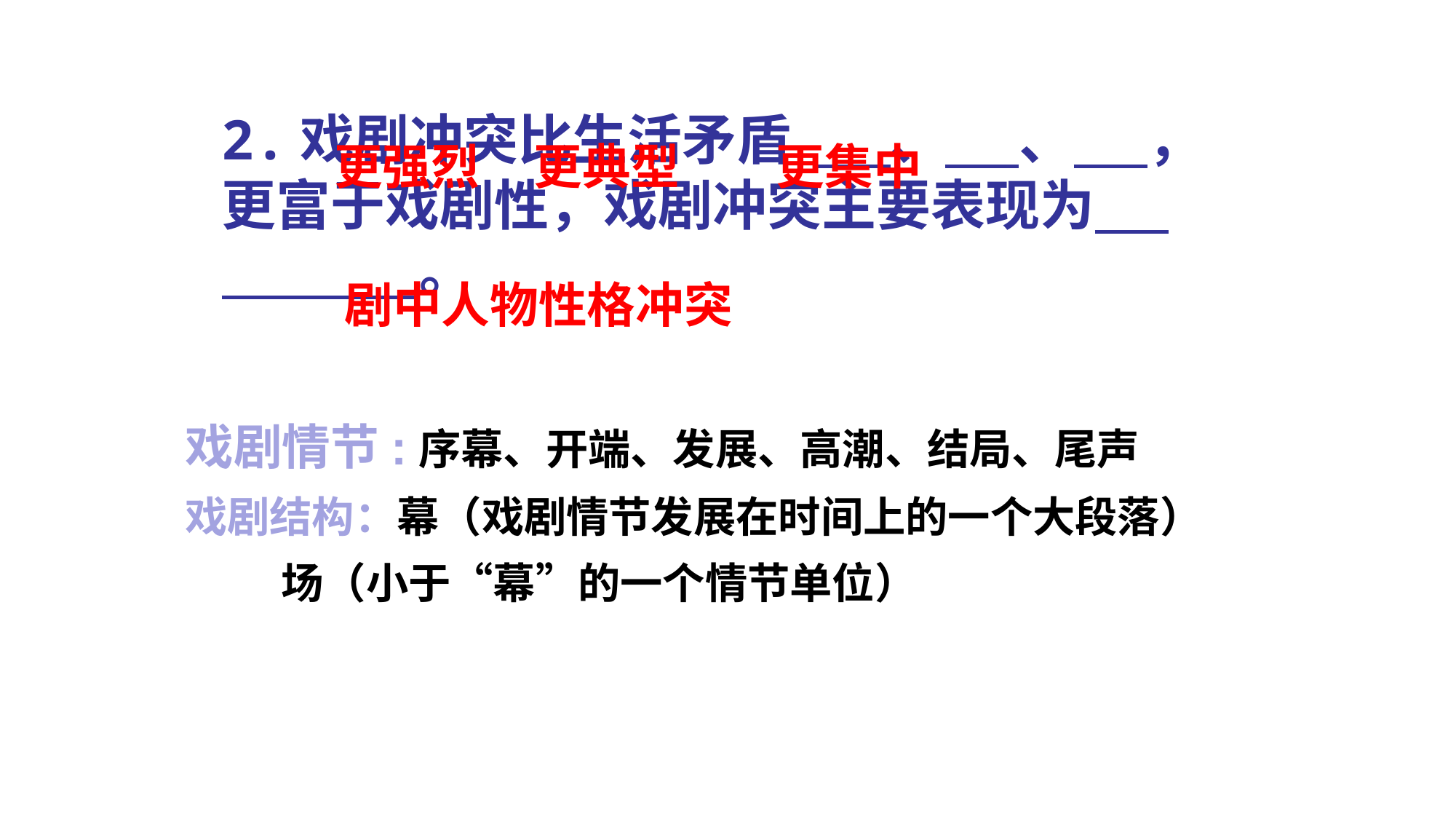

# 2.戏剧冲突比生活矛盾        、      、      ，更富于戏剧性，戏剧冲突主要表现为                       。
更强烈
更典型
更集中
剧中人物性格冲突
戏剧情节:序幕、开端、发展、高潮、结局、尾声
戏剧结构：幕（戏剧情节发展在时间上的一个大段落）
          场（小于“幕”的一个情节单位）